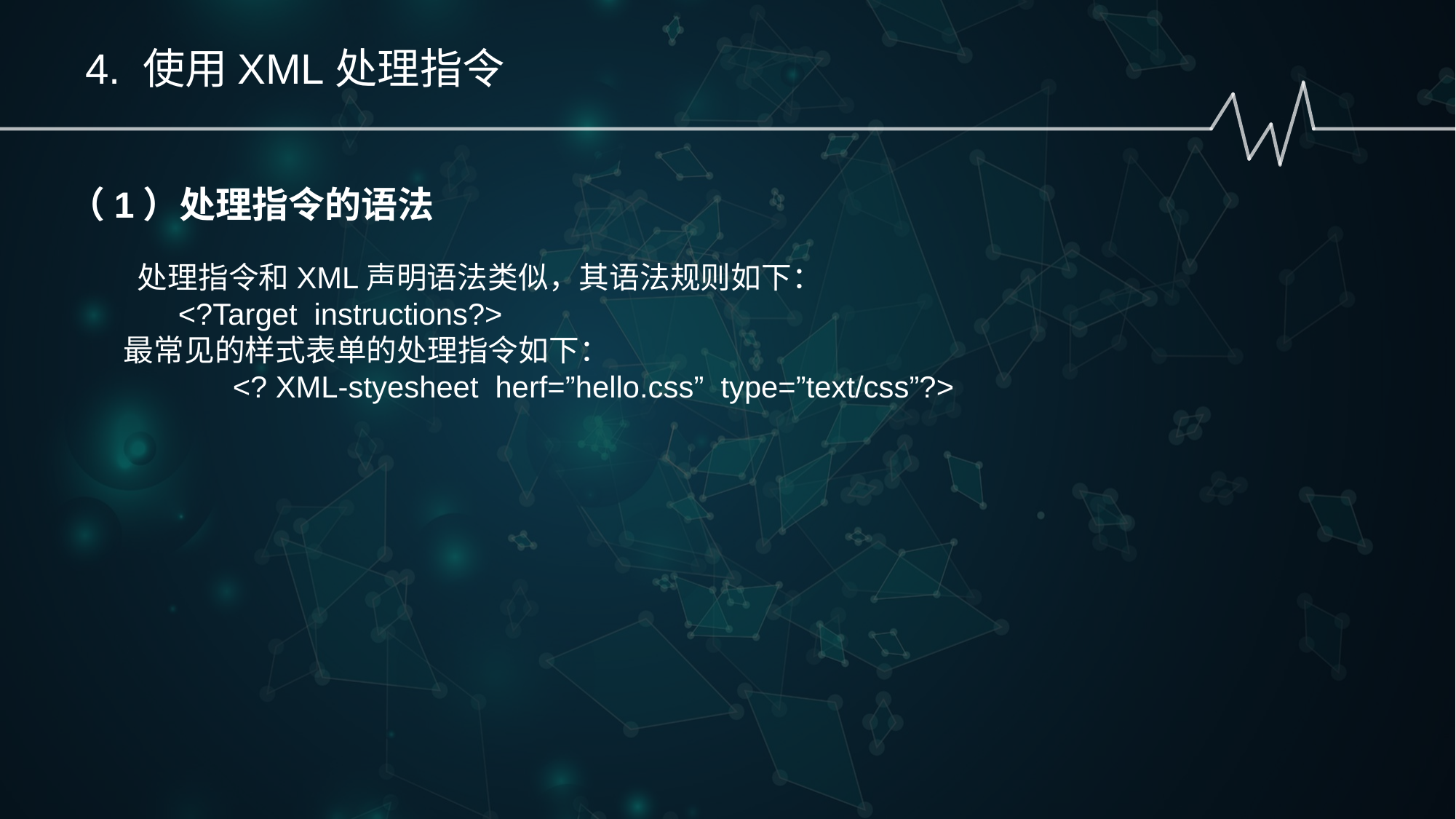

4. 使用XML处理指令
（1）处理指令的语法

 处理指令和XML声明语法类似，其语法规则如下：
<?Target  instructions?>
最常见的样式表单的处理指令如下：
	<? XML-styesheet  herf=”hello.css”  type=”text/css”?>